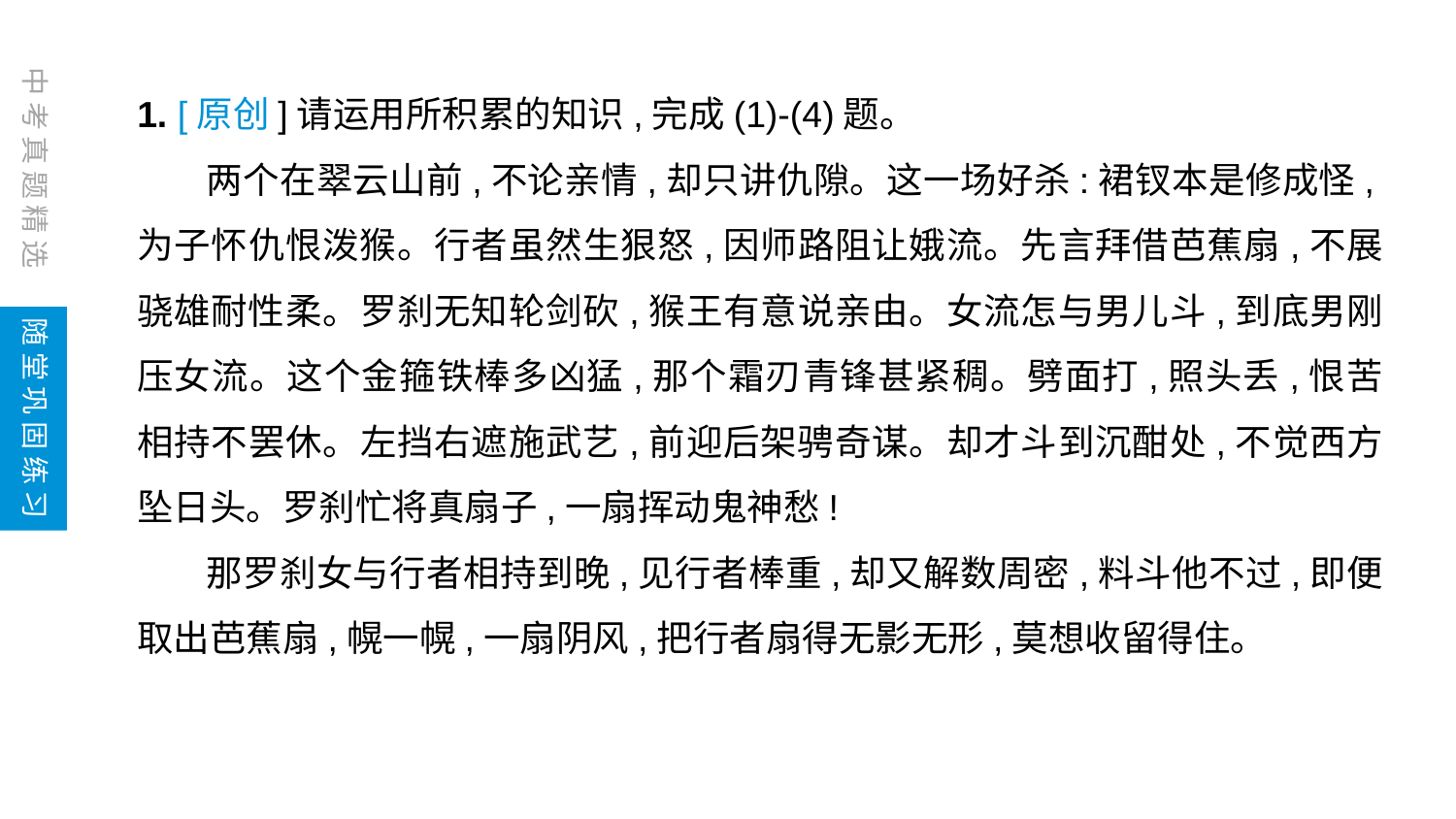

中考真题精选
1. [原创]请运用所积累的知识,完成(1)-(4)题。
       两个在翠云山前,不论亲情,却只讲仇隙。这一场好杀:裙钗本是修成怪,为子怀仇恨泼猴。行者虽然生狠怒,因师路阻让娥流。先言拜借芭蕉扇,不展骁雄耐性柔。罗刹无知轮剑砍,猴王有意说亲由。女流怎与男儿斗,到底男刚压女流。这个金箍铁棒多凶猛,那个霜刃青锋甚紧稠。劈面打,照头丢,恨苦相持不罢休。左挡右遮施武艺,前迎后架骋奇谋。却才斗到沉酣处,不觉西方坠日头。罗刹忙将真扇子,一扇挥动鬼神愁!
       那罗刹女与行者相持到晚,见行者棒重,却又解数周密,料斗他不过,即便取出芭蕉扇,幌一幌,一扇阴风,把行者扇得无影无形,莫想收留得住。

随堂巩固练习